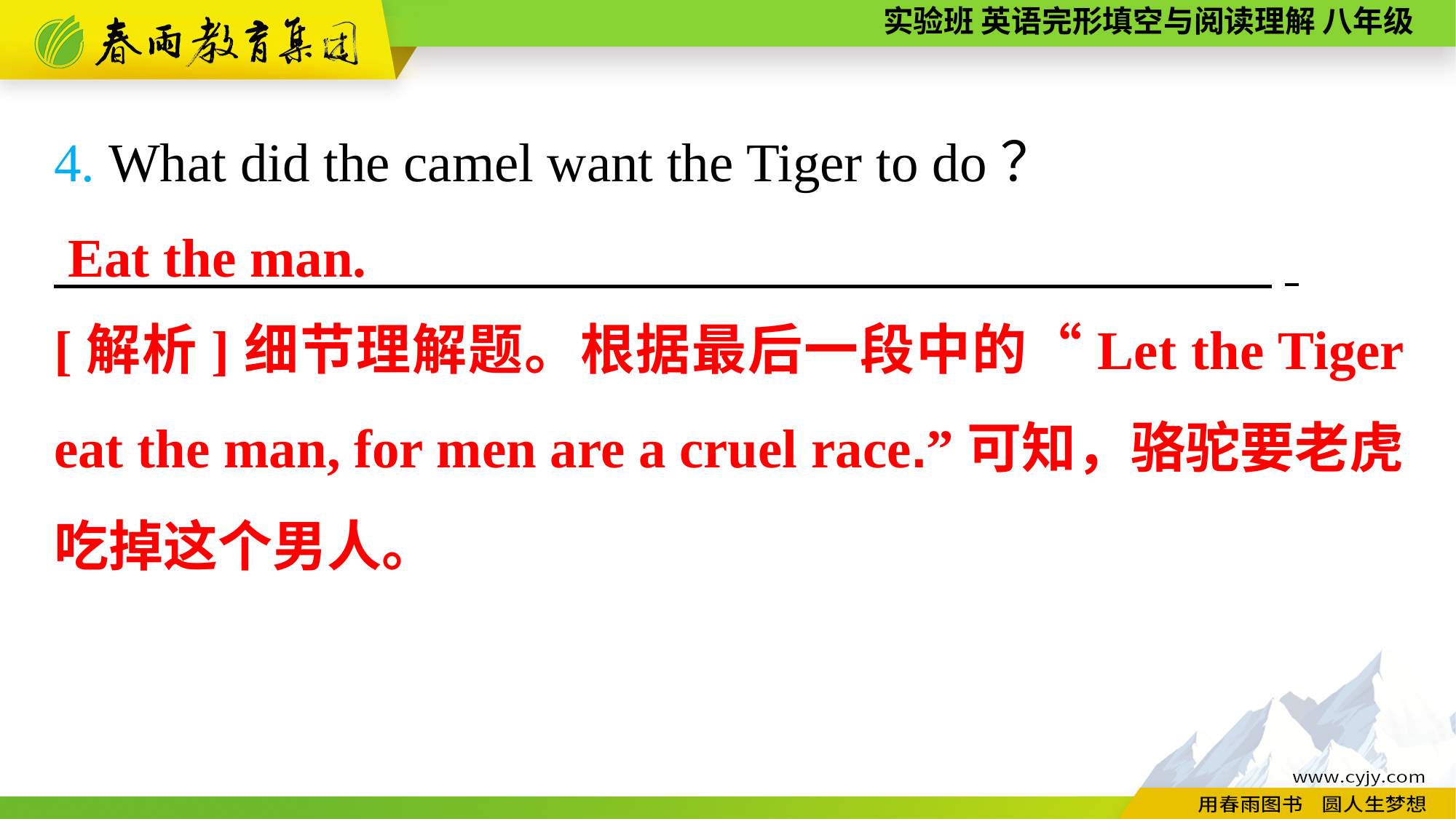

4. What did the camel want the Tiger to do？
　　　　　                                                                         　,
Eat the man.
[解析]细节理解题。根据最后一段中的“Let the Tiger eat the man, for men are a cruel race.”可知，骆驼要老虎吃掉这个男人。